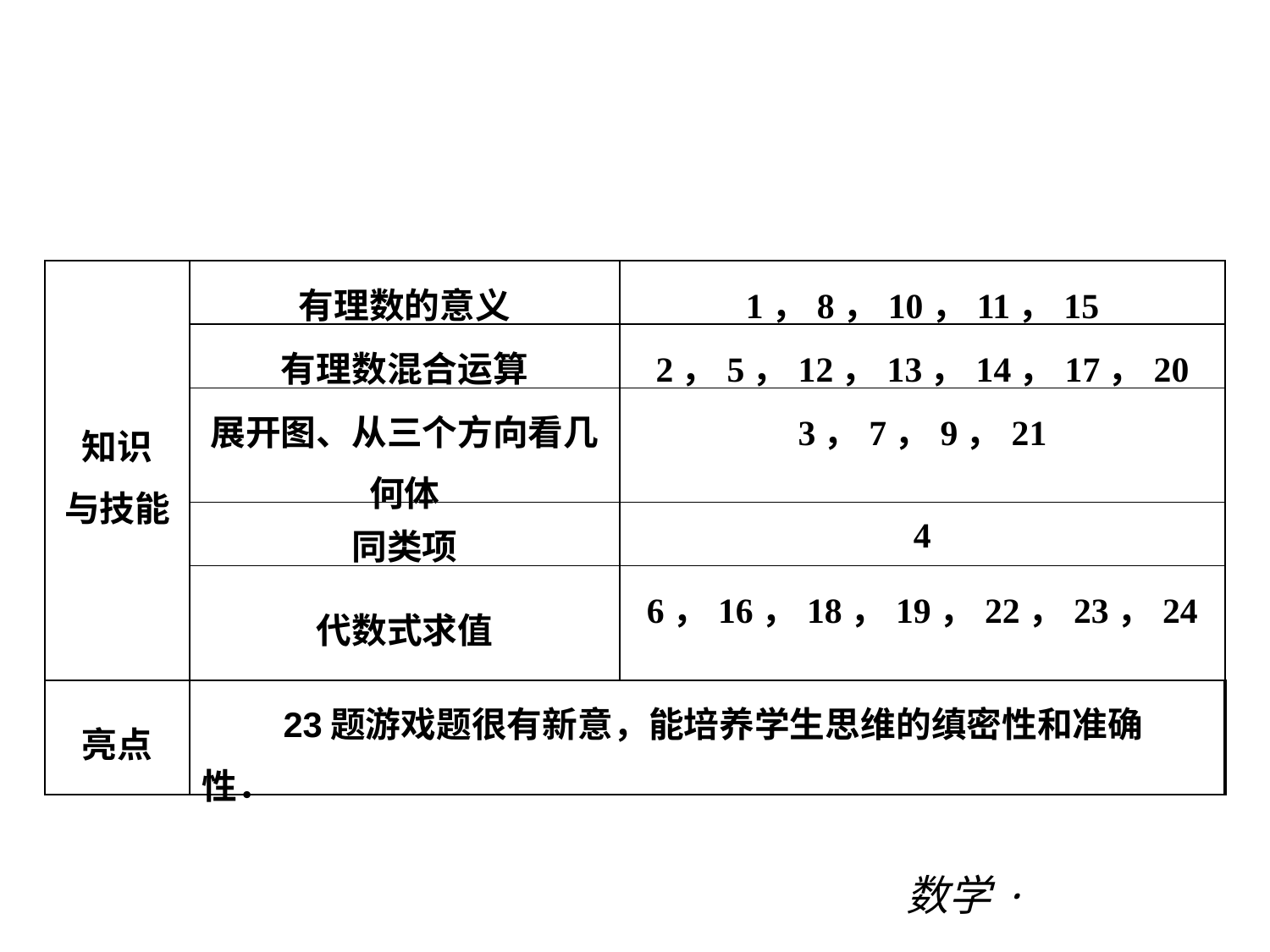

阶段综合测试三(期中二)
| 知识 与技能 | 有理数的意义 | 1，8，10，11，15 |
| --- | --- | --- |
|  | 有理数混合运算 | 2，5，12，13，14，17，20 |
|  | 展开图、从三个方向看几何体 | 3，7，9，21 |
|  | 同类项 | 4 |
|  | 代数式求值 | 6，16，18，19，22，23，24 |
| 亮点 | 23题游戏题很有新意，能培养学生思维的缜密性和准确性． |  |
数学·新课标（BS）